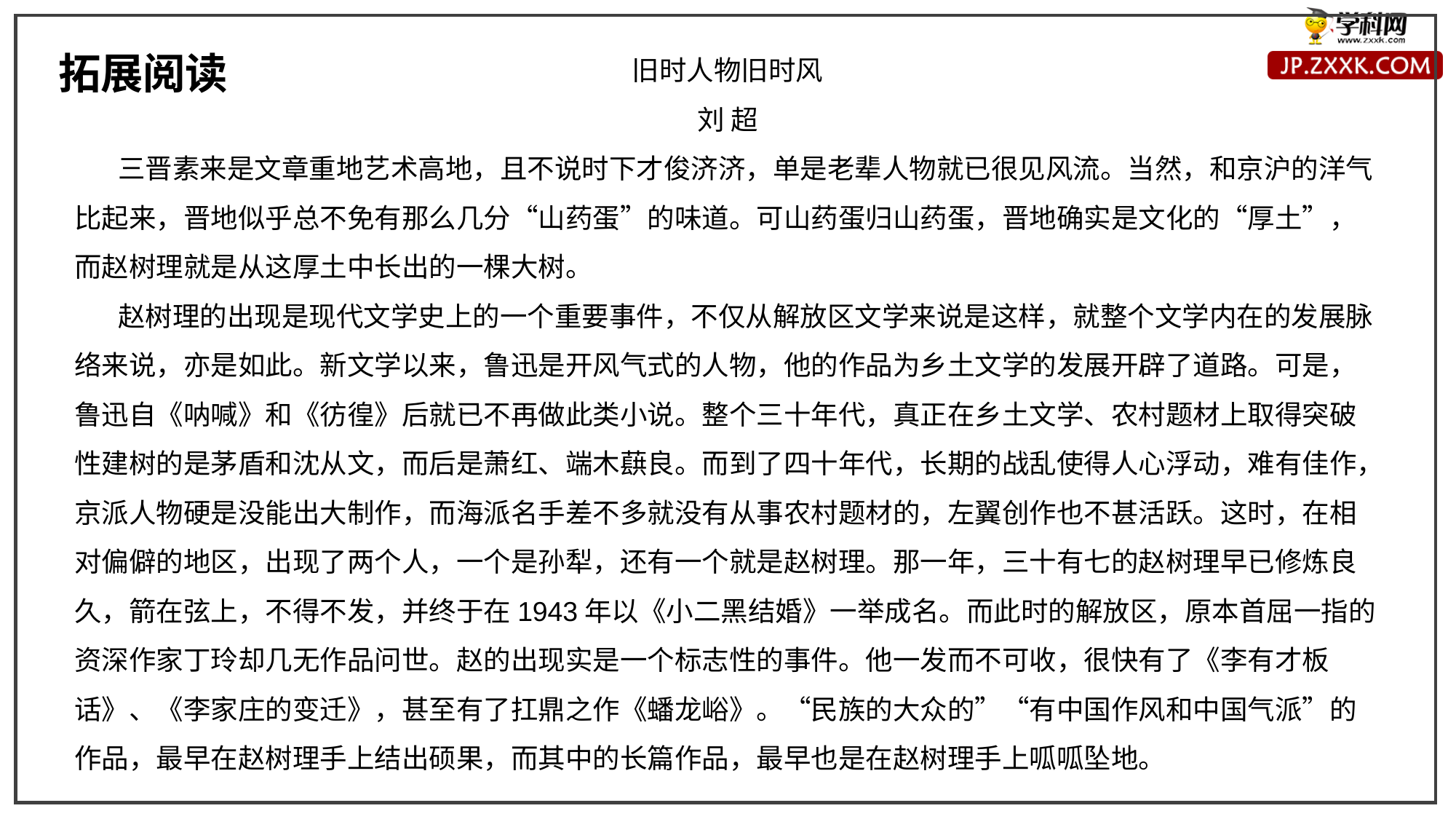

拓展阅读
旧时人物旧时风
刘 超
      三晋素来是文章重地艺术高地，且不说时下才俊济济，单是老辈人物就已很见风流。当然，和京沪的洋气比起来，晋地似乎总不免有那么几分“山药蛋”的味道。可山药蛋归山药蛋，晋地确实是文化的“厚土”，而赵树理就是从这厚土中长出的一棵大树。
      赵树理的出现是现代文学史上的一个重要事件，不仅从解放区文学来说是这样，就整个文学内在的发展脉络来说，亦是如此。新文学以来，鲁迅是开风气式的人物，他的作品为乡土文学的发展开辟了道路。可是，鲁迅自《呐喊》和《彷徨》后就已不再做此类小说。整个三十年代，真正在乡土文学、农村题材上取得突破性建树的是茅盾和沈从文，而后是萧红、端木蕻良。而到了四十年代，长期的战乱使得人心浮动，难有佳作，京派人物硬是没能出大制作，而海派名手差不多就没有从事农村题材的，左翼创作也不甚活跃。这时，在相对偏僻的地区，出现了两个人，一个是孙犁，还有一个就是赵树理。那一年，三十有七的赵树理早已修炼良久，箭在弦上，不得不发，并终于在1943年以《小二黑结婚》一举成名。而此时的解放区，原本首屈一指的资深作家丁玲却几无作品问世。赵的出现实是一个标志性的事件。他一发而不可收，很快有了《李有才板话》、《李家庄的变迁》，甚至有了扛鼎之作《蟠龙峪》。“民族的大众的”“有中国作风和中国气派”的作品，最早在赵树理手上结出硕果，而其中的长篇作品，最早也是在赵树理手上呱呱坠地。